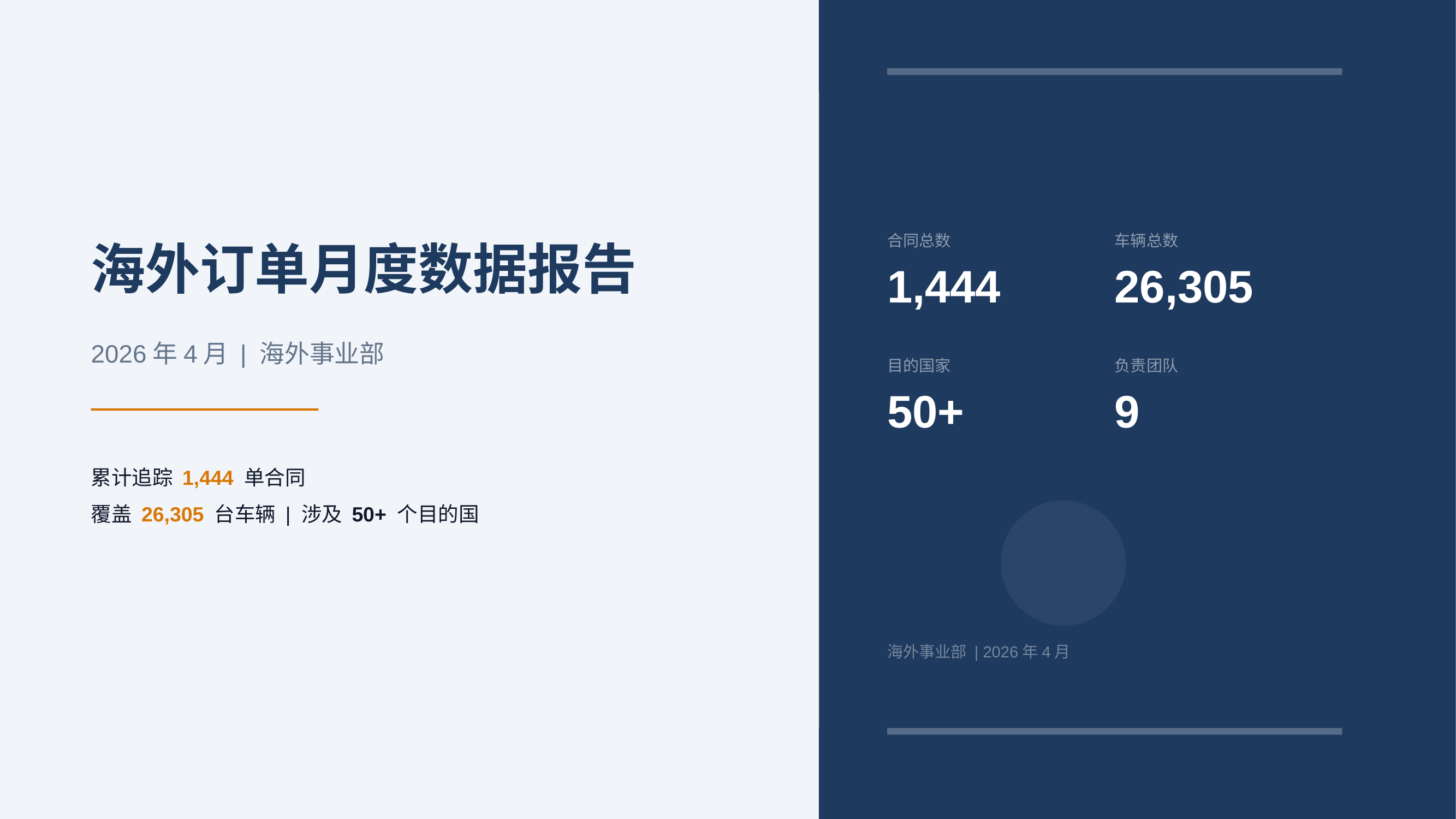

海外订单月度数据报告
合同总数
车辆总数
1,444
26,305
2026年4月 | 海外事业部
目的国家
负责团队
50+
9

累计追踪 1,444 单合同
覆盖 26,305 台车辆 | 涉及 50+ 个目的国

海外事业部 | 2026年4月